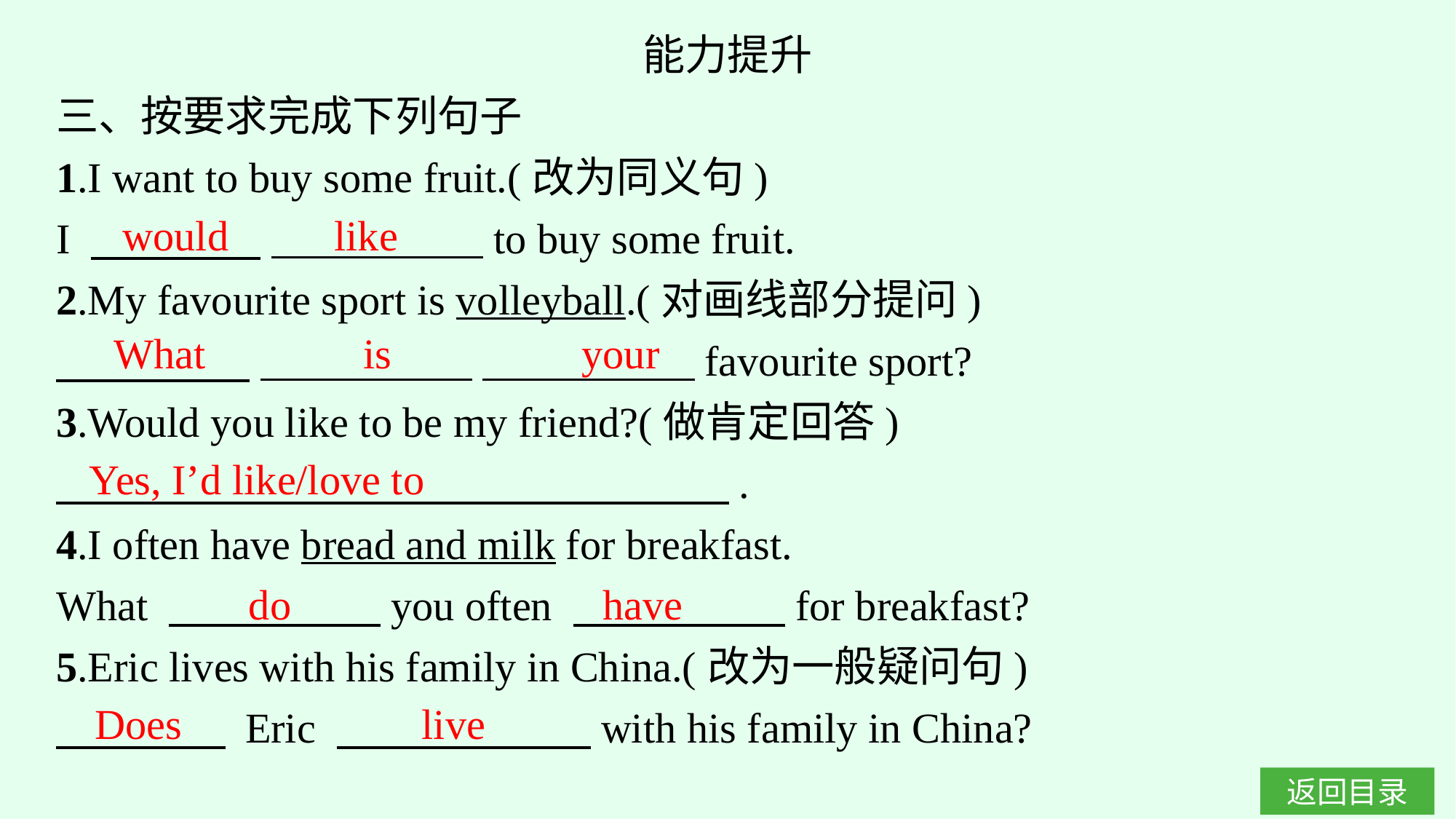

能力提升
三、按要求完成下列句子
1.I want to buy some fruit.(改为同义句)
I 　　　　  　　　　 to buy some fruit.
2.My favourite sport is volleyball.(对画线部分提问)
　　       　 　　　　　 　　　　　favourite sport?
3.Would you like to be my friend?(做肯定回答)
　　　 　　　                                          .
4.I often have bread and milk for breakfast.
What 　　　　　you often 　　　　　for breakfast?
5.Eric lives with his family in China.(改为一般疑问句)
　　　　 Eric 　　　　　　with his family in China?
would          like
What               is                  your
Yes, I’d like/love to
do
have
Does
live